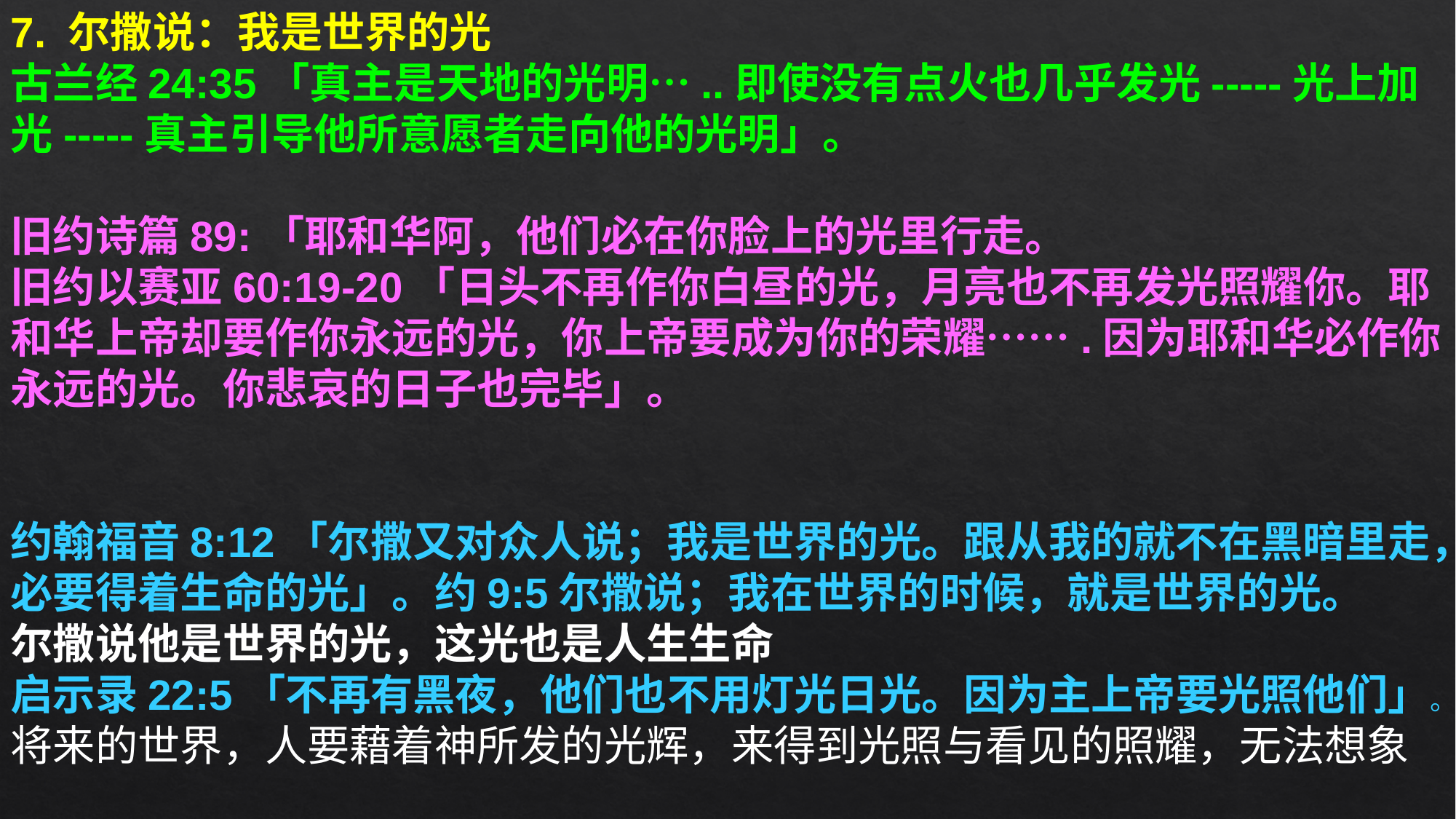

7. 尔撒说：我是世界的光
古兰经24:35「真主是天地的光明…..即使没有点火也几乎发光-----光上加光-----真主引导他所意愿者走向他的光明」。

旧约诗篇89:「耶和华阿，他们必在你脸上的光里行走。
旧约以赛亚60:19-20「日头不再作你白昼的光，月亮也不再发光照耀你。耶和华上帝却要作你永远的光，你上帝要成为你的荣耀…….因为耶和华必作你永远的光。你悲哀的日子也完毕」。

约翰福音8:12「尔撒又对众人说；我是世界的光。跟从我的就不在黑暗里走，必要得着生命的光」。约9:5尔撒说；我在世界的时候，就是世界的光。
尔撒说他是世界的光，这光也是人生生命
启示录22:5「不再有黑夜，他们也不用灯光日光。因为主上帝要光照他们」。将来的世界，人要藉着神所发的光辉，来得到光照与看见的照耀，无法想象